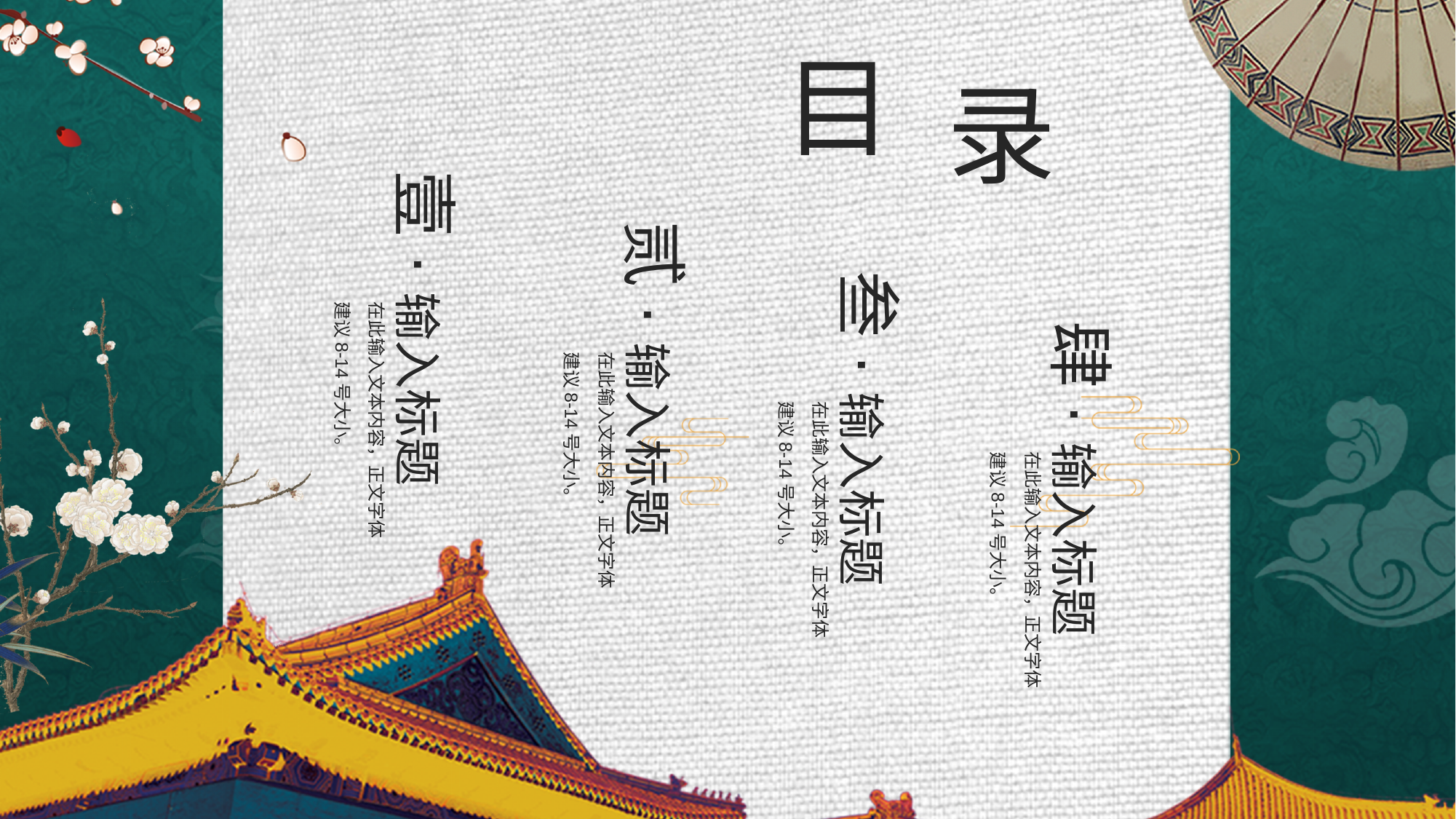

目
录
壹·输入标题
在此输入文本内容，正文字体建议8-14号大小。
贰·输入标题
在此输入文本内容，正文字体建议8-14号大小。
叁·输入标题
在此输入文本内容，正文字体建议8-14号大小。
肆·输入标题
在此输入文本内容，正文字体建议8-14号大小。